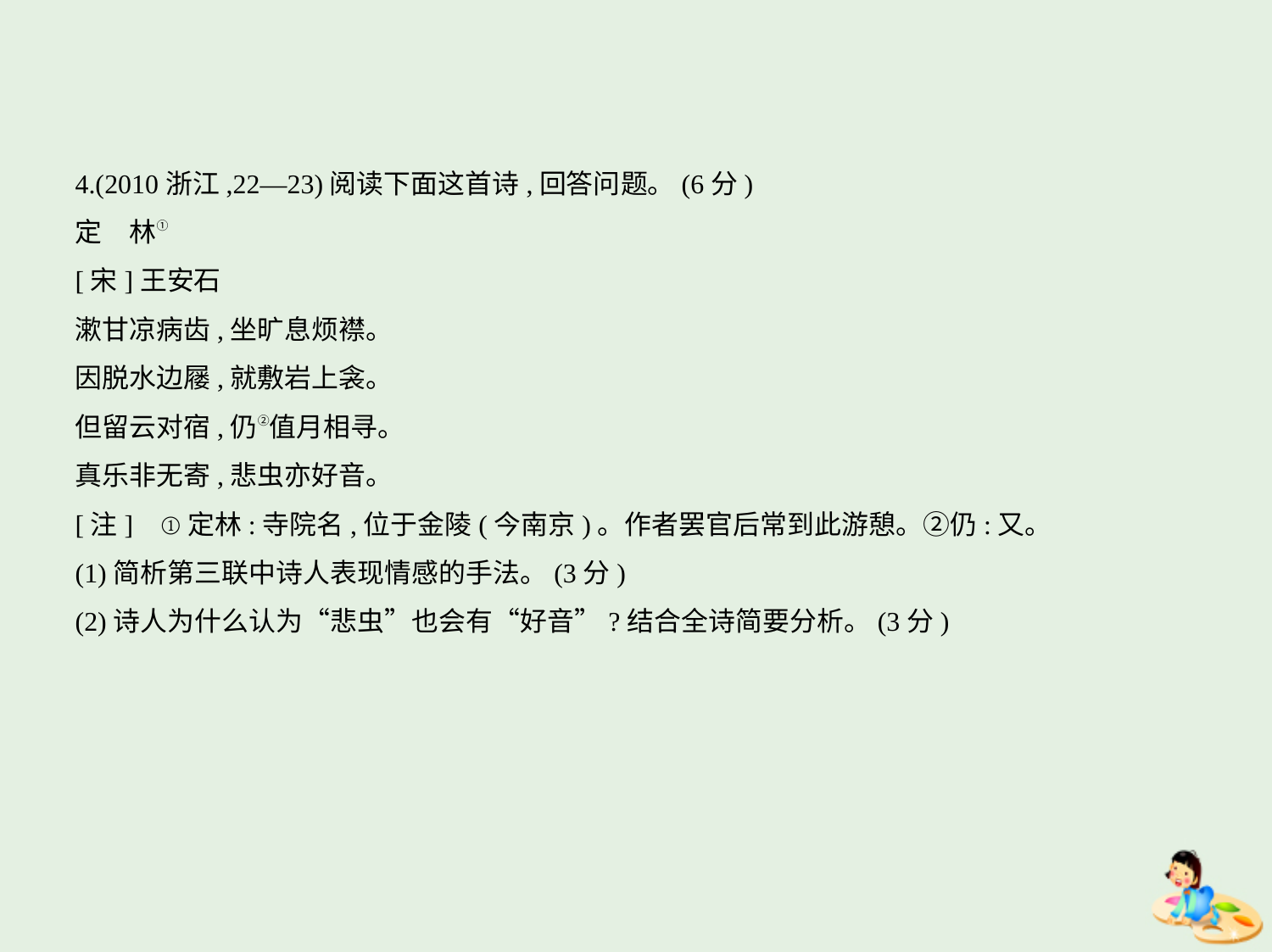

4.(2010浙江,22—23)阅读下面这首诗,回答问题。(6分)
定　林①
[宋]王安石
漱甘凉病齿,坐旷息烦襟。
因脱水边屦,就敷岩上衾。
但留云对宿,仍②值月相寻。
真乐非无寄,悲虫亦好音。
[注]    ①定林:寺院名,位于金陵(今南京)。作者罢官后常到此游憩。②仍:又。
(1)简析第三联中诗人表现情感的手法。(3分)
(2)诗人为什么认为“悲虫”也会有“好音”?结合全诗简要分析。(3分)